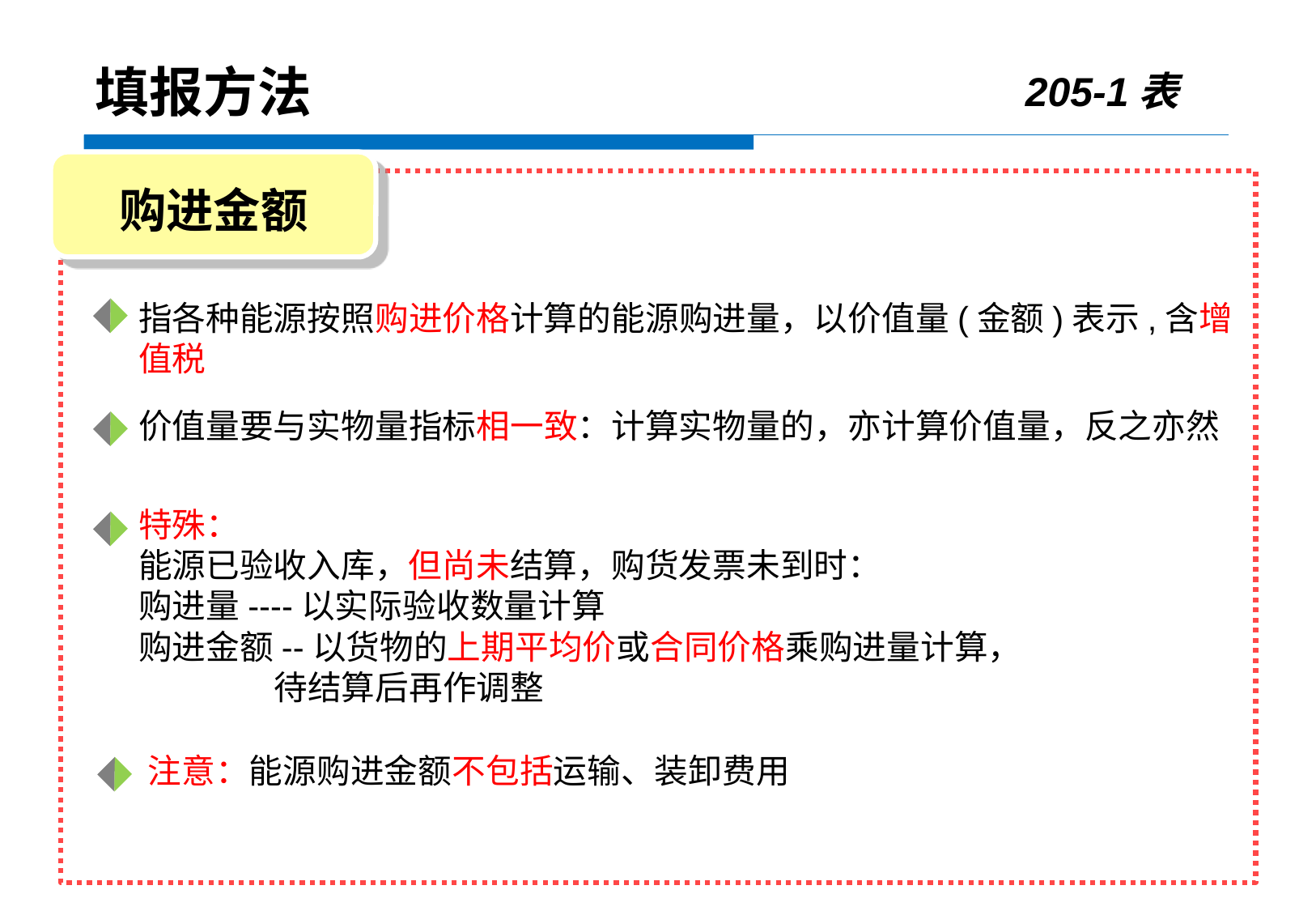

205-1表
填报方法

购进金额

指各种能源按照购进价格计算的能源购进量，以价值量(金额)表示,含增值税

价值量要与实物量指标相一致：计算实物量的，亦计算价值量，反之亦然

特殊：
能源已验收入库，但尚未结算，购货发票未到时：
购进量----以实际验收数量计算
购进金额--以货物的上期平均价或合同价格乘购进量计算，
                 待结算后再作调整

注意：能源购进金额不包括运输、装卸费用